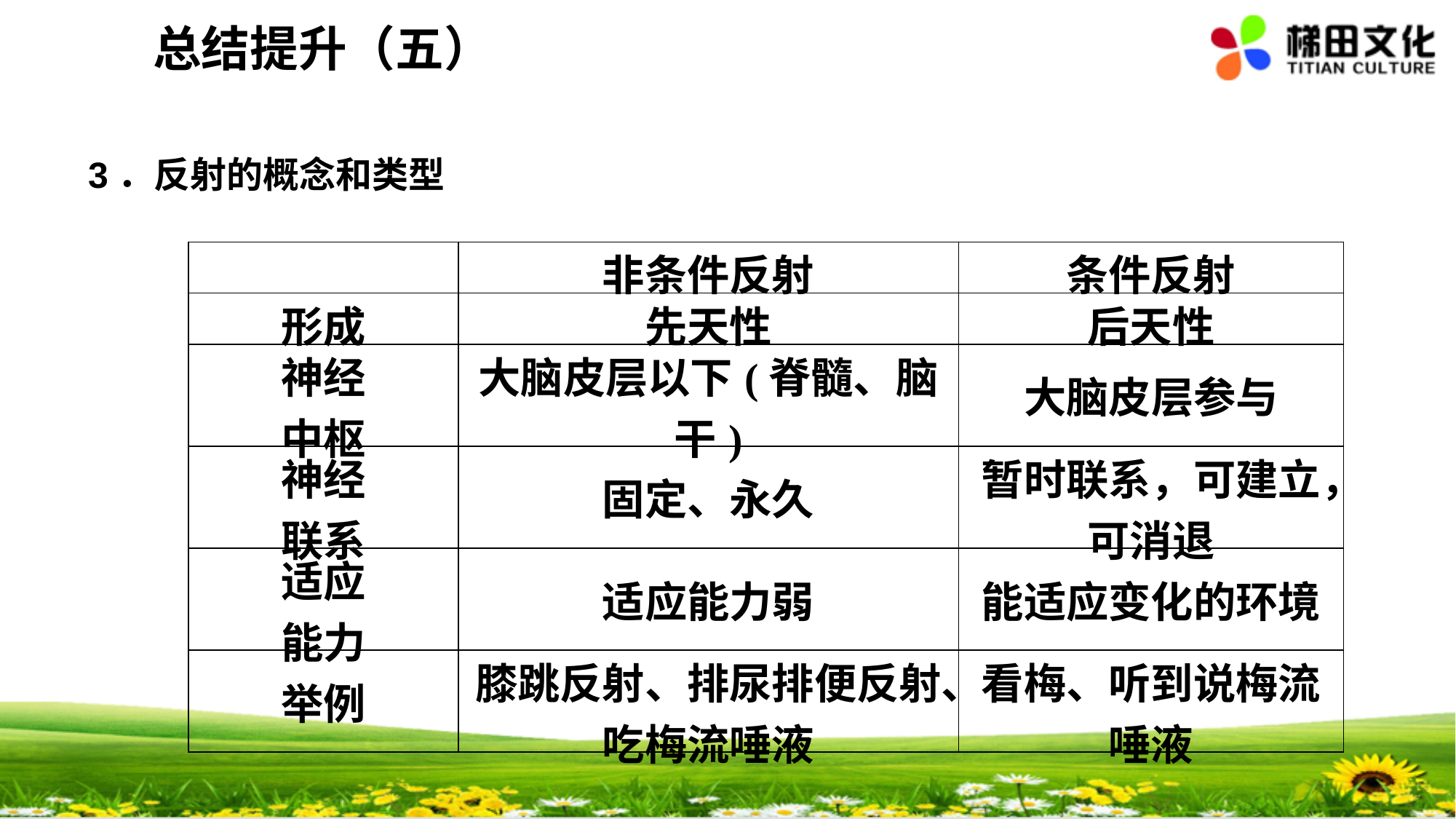

总结提升（五）
3．反射的概念和类型
|  | 非条件反射 | 条件反射 |
| --- | --- | --- |
| 形成 | 先天性 | 后天性 |
| 神经 中枢 | 大脑皮层以下(脊髓、脑干) | 大脑皮层参与 |
| 神经 联系 | 固定、永久 | 暂时联系，可建立，可消退 |
| 适应 能力 | 适应能力弱 | 能适应变化的环境 |
| 举例 | 膝跳反射、排尿排便反射、吃梅流唾液 | 看梅、听到说梅流唾液 |